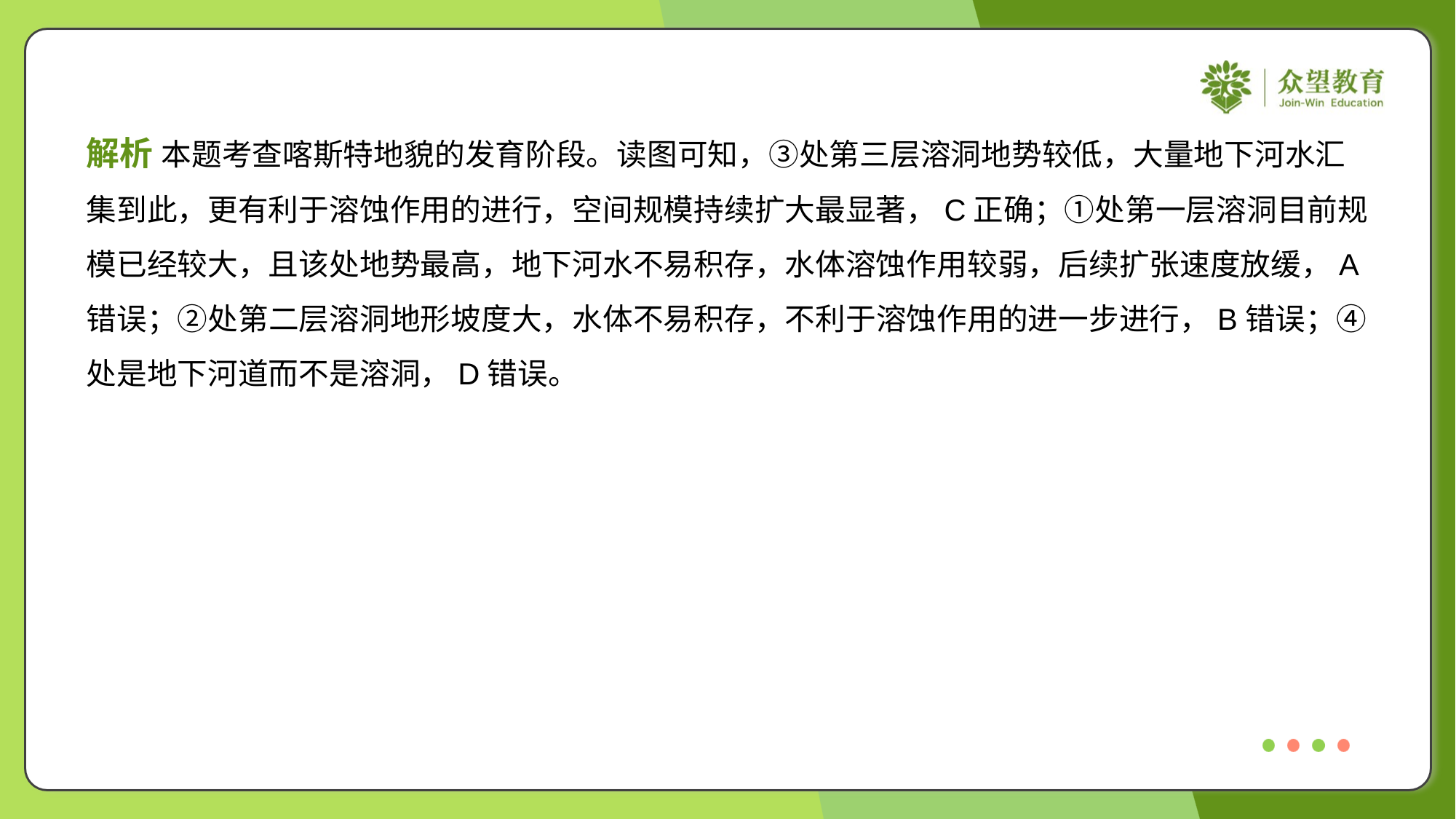

解析 本题考查喀斯特地貌的发育阶段。读图可知，③处第三层溶洞地势较低，大量地下河水汇
集到此，更有利于溶蚀作用的进行，空间规模持续扩大最显著，C正确；①处第一层溶洞目前规
模已经较大，且该处地势最高，地下河水不易积存，水体溶蚀作用较弱，后续扩张速度放缓，A
错误；②处第二层溶洞地形坡度大，水体不易积存，不利于溶蚀作用的进一步进行，B错误；④
处是地下河道而不是溶洞，D错误。